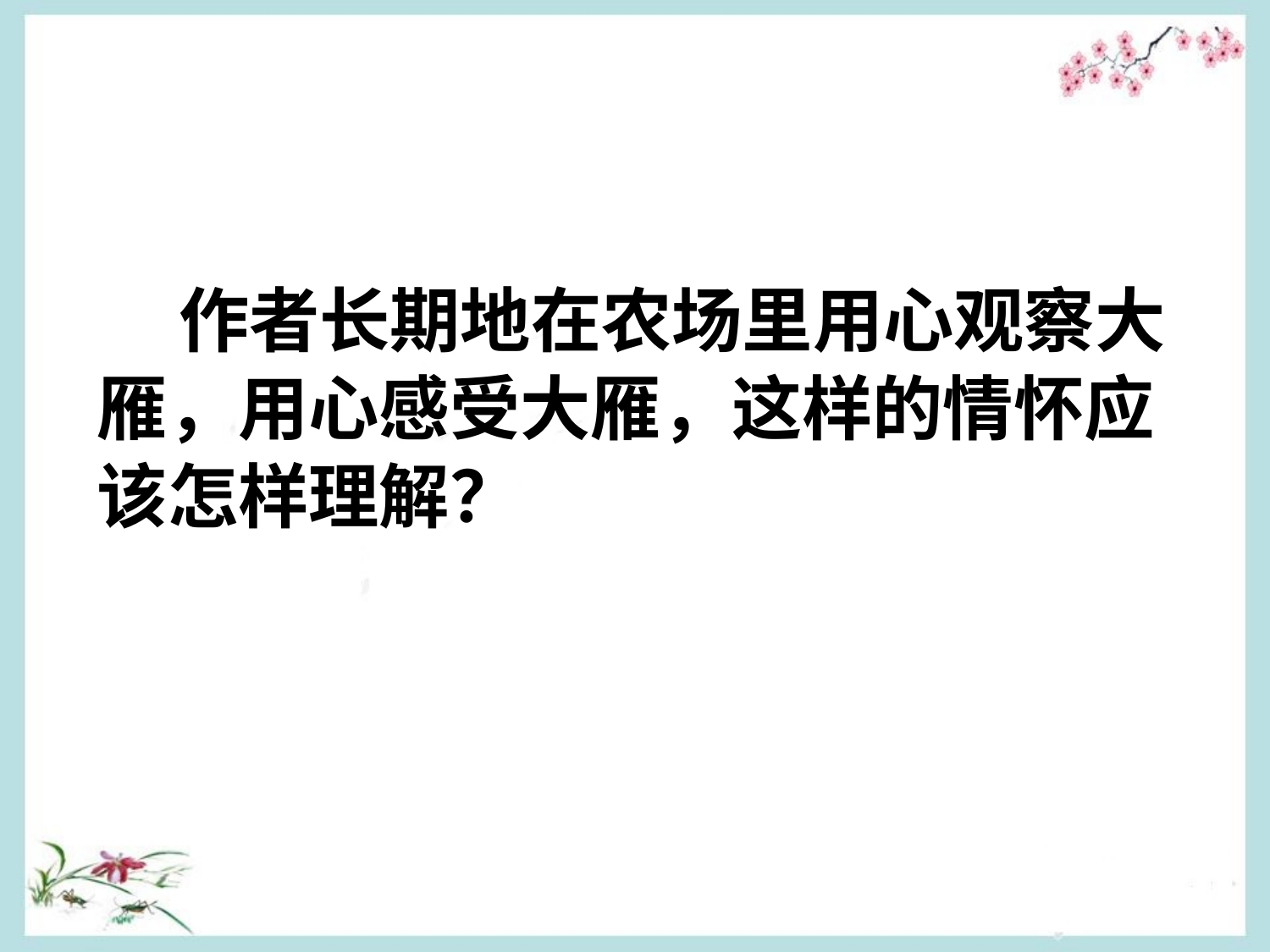

作者长期地在农场里用心观察大雁，用心感受大雁，这样的情怀应该怎样理解？